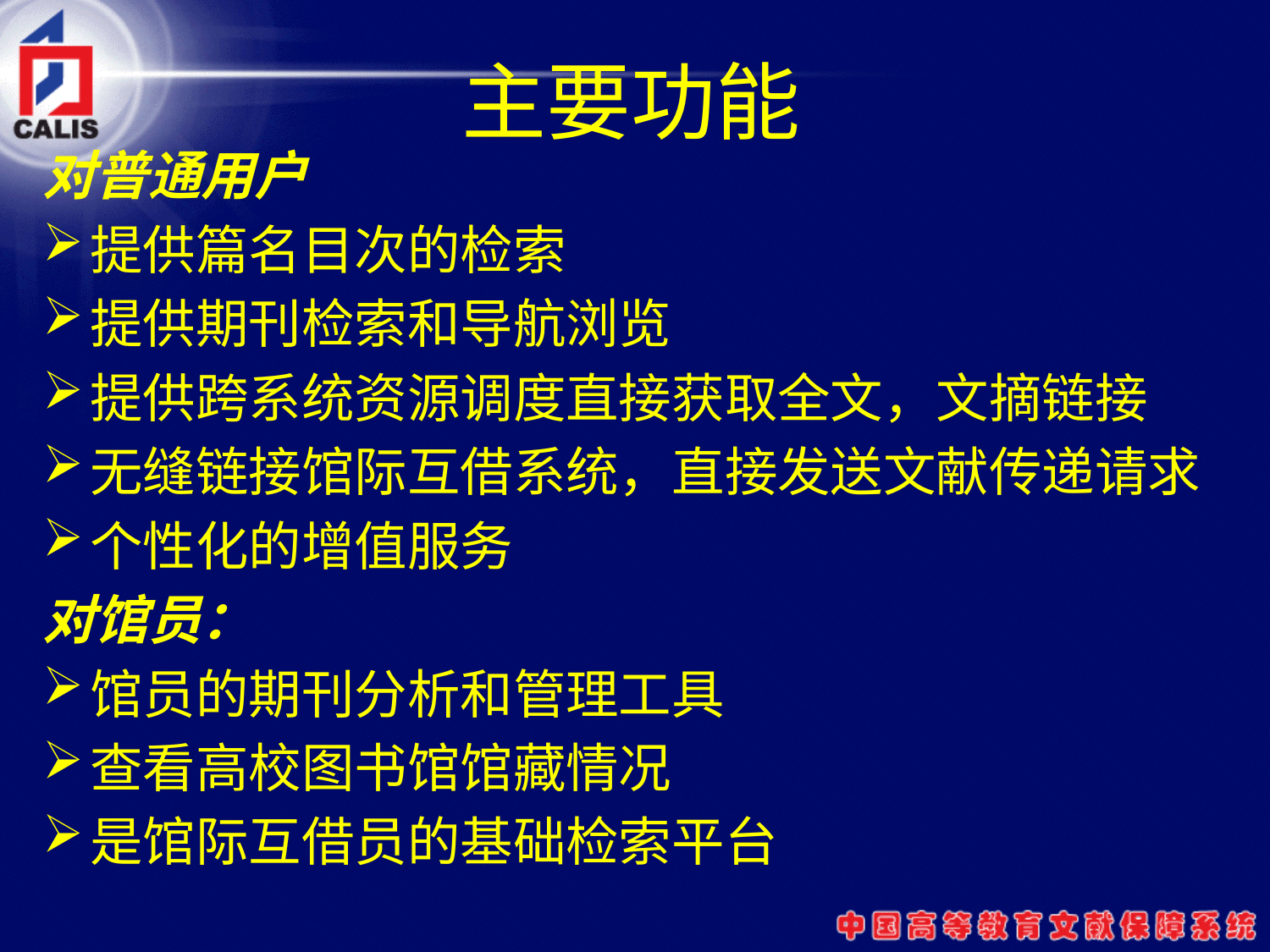

# 主要功能
对普通用户
提供篇名目次的检索
提供期刊检索和导航浏览
提供跨系统资源调度直接获取全文，文摘链接
无缝链接馆际互借系统，直接发送文献传递请求
个性化的增值服务
对馆员：
馆员的期刊分析和管理工具
查看高校图书馆馆藏情况
是馆际互借员的基础检索平台